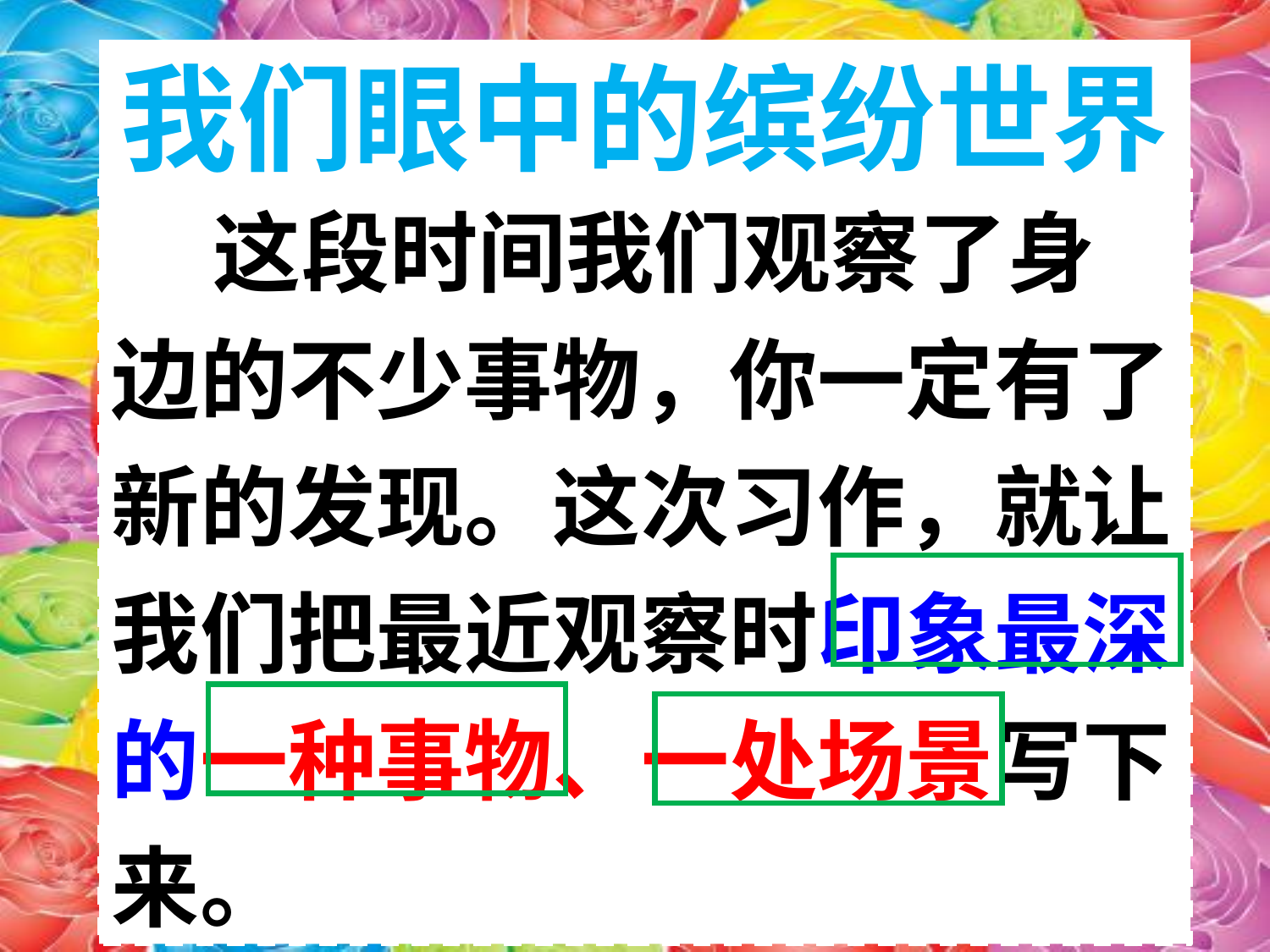

我们眼中的缤纷世界
    这段时间我们观察了身边的不少事物，你一定有了新的发现。这次习作，就让我们把最近观察时印象最深的一种事物、一处场景写下来。